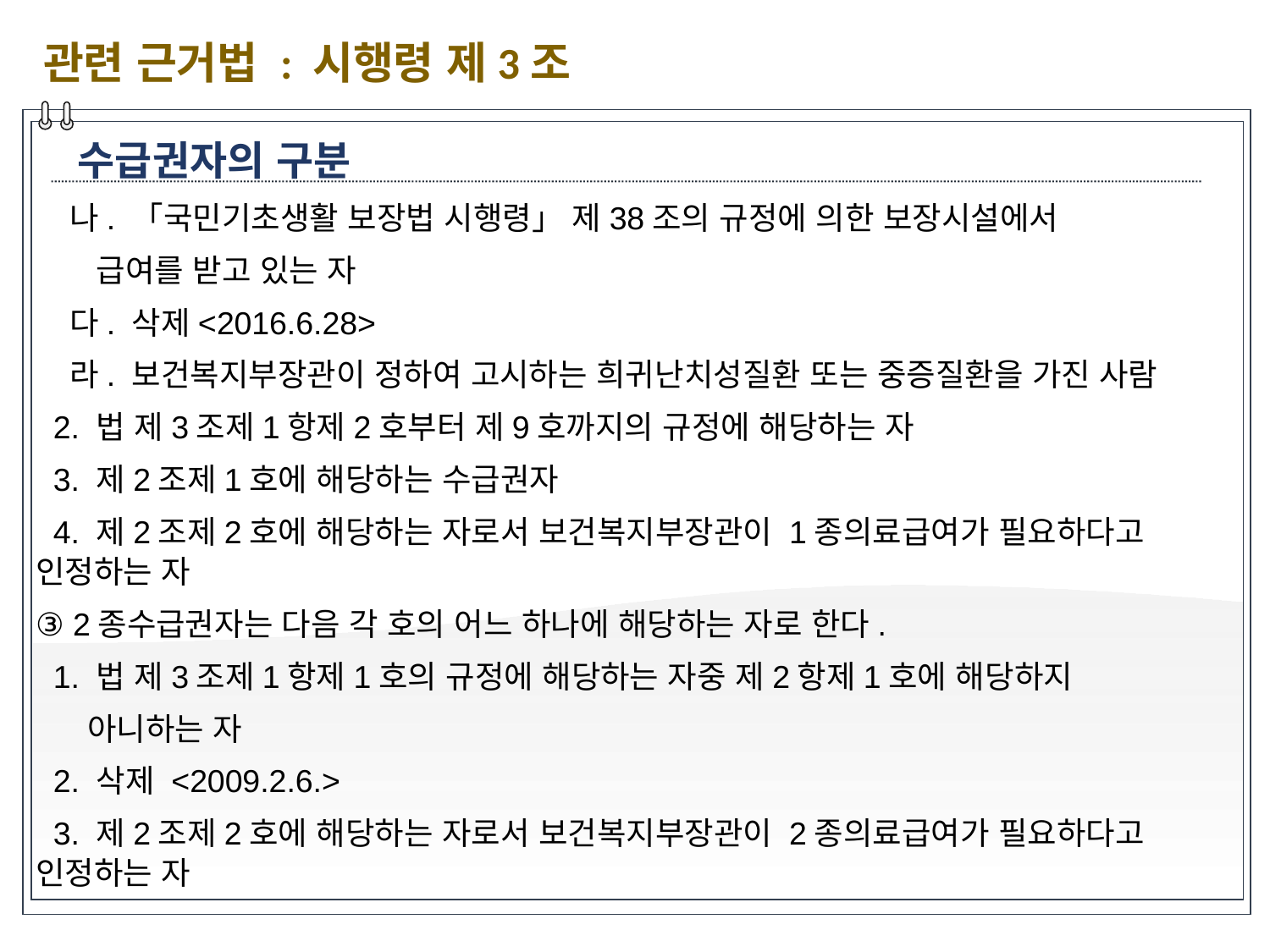

관련 근거법 : 시행령 제3조

수급권자의 구분

   나. 「국민기초생활 보장법 시행령」 제38조의 규정에 의한 보장시설에서
      급여를 받고 있는 자
   다. 삭제<2016.6.28>
   라. 보건복지부장관이 정하여 고시하는 희귀난치성질환 또는 중증질환을 가진 사람
  2. 법 제3조제1항제2호부터 제9호까지의 규정에 해당하는 자
  3. 제2조제1호에 해당하는 수급권자
  4. 제2조제2호에 해당하는 자로서 보건복지부장관이 1종의료급여가 필요하다고 인정하는 자
③ 2종수급권자는 다음 각 호의 어느 하나에 해당하는 자로 한다.
  1. 법 제3조제1항제1호의 규정에 해당하는 자중 제2항제1호에 해당하지
     아니하는 자
  2. 삭제 <2009.2.6.>
  3. 제2조제2호에 해당하는 자로서 보건복지부장관이 2종의료급여가 필요하다고 인정하는 자